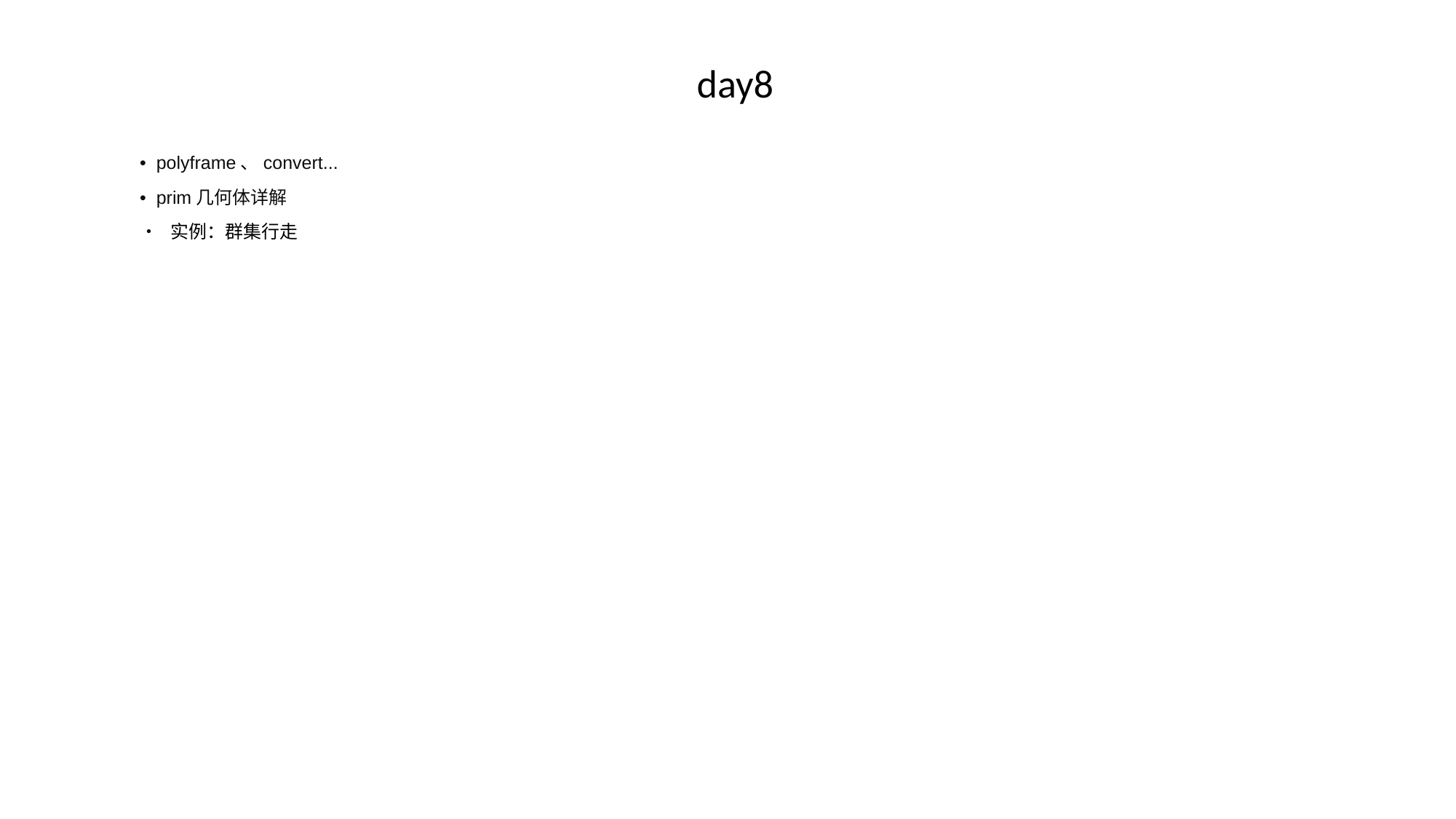

# day8
•  polyframe、convert...
•  prim几何体详解
•  实例：群集行走